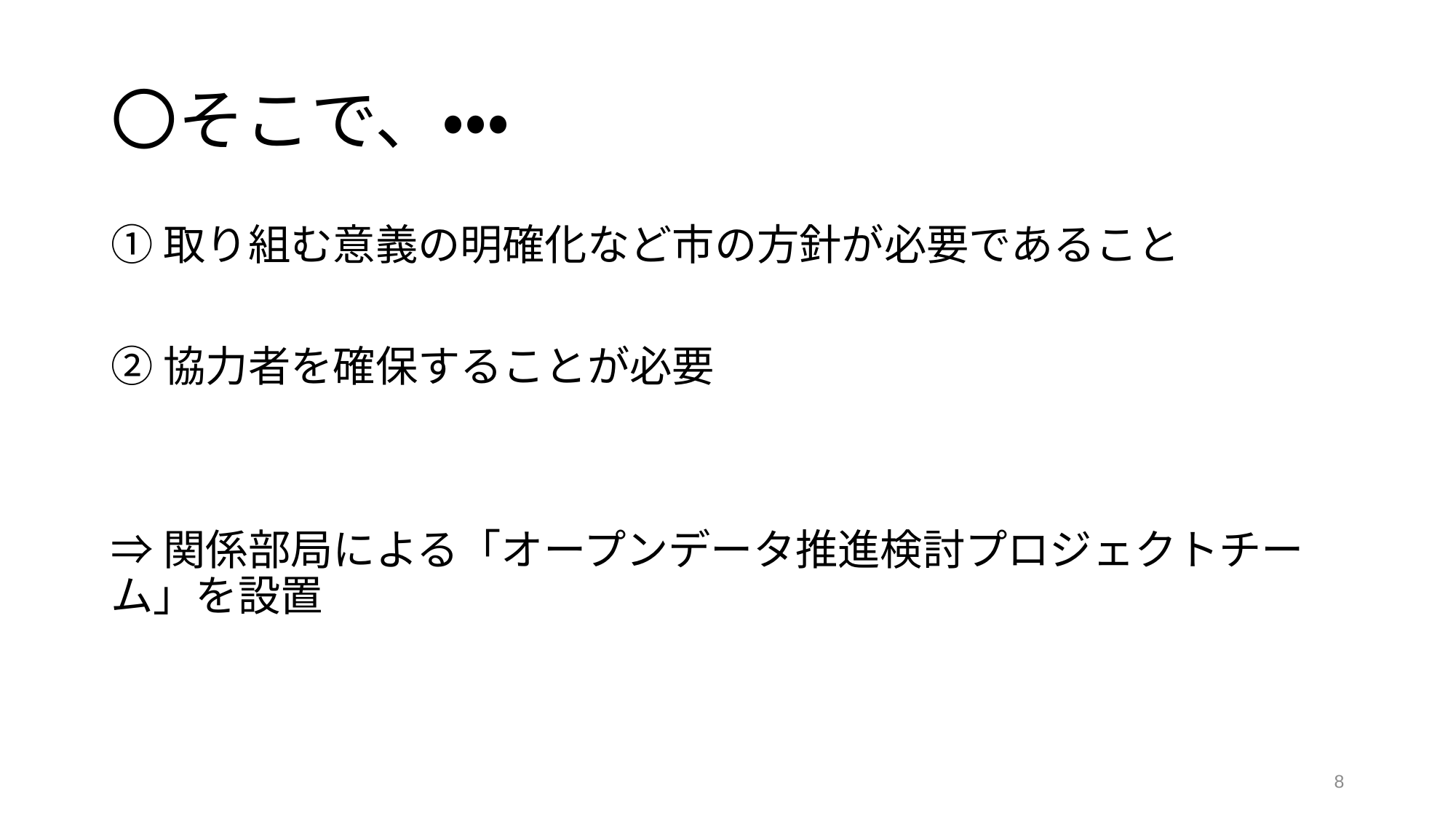

# 〇そこで、・・・
①取り組む意義の明確化など市の方針が必要であること

②協力者を確保することが必要

⇒関係部局による「オープンデータ推進検討プロジェクトチーム」を設置

8